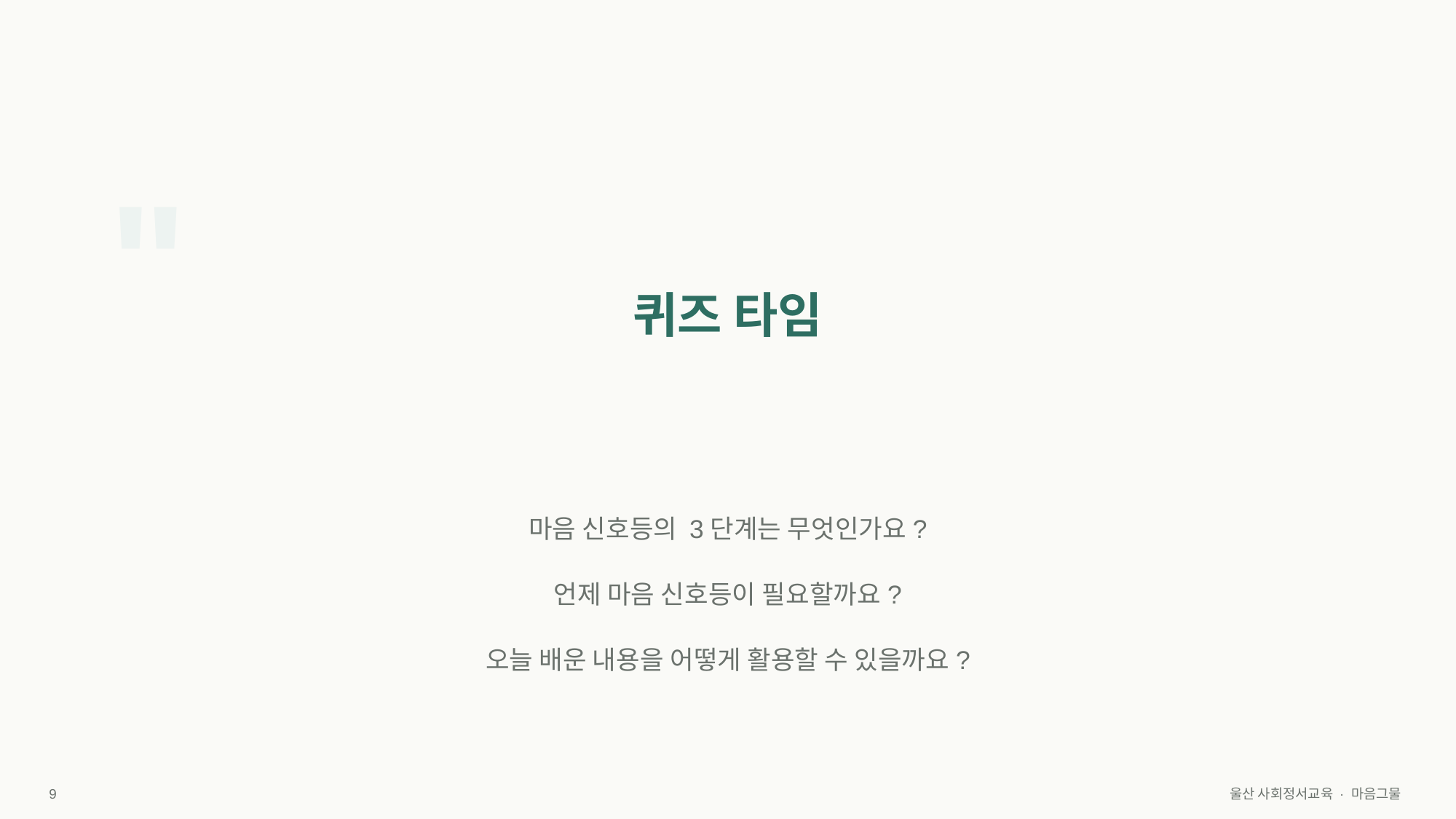

"
퀴즈 타임
마음 신호등의 3단계는 무엇인가요?
언제 마음 신호등이 필요할까요?
오늘 배운 내용을 어떻게 활용할 수 있을까요?
9
울산 사회정서교육 · 마음그물